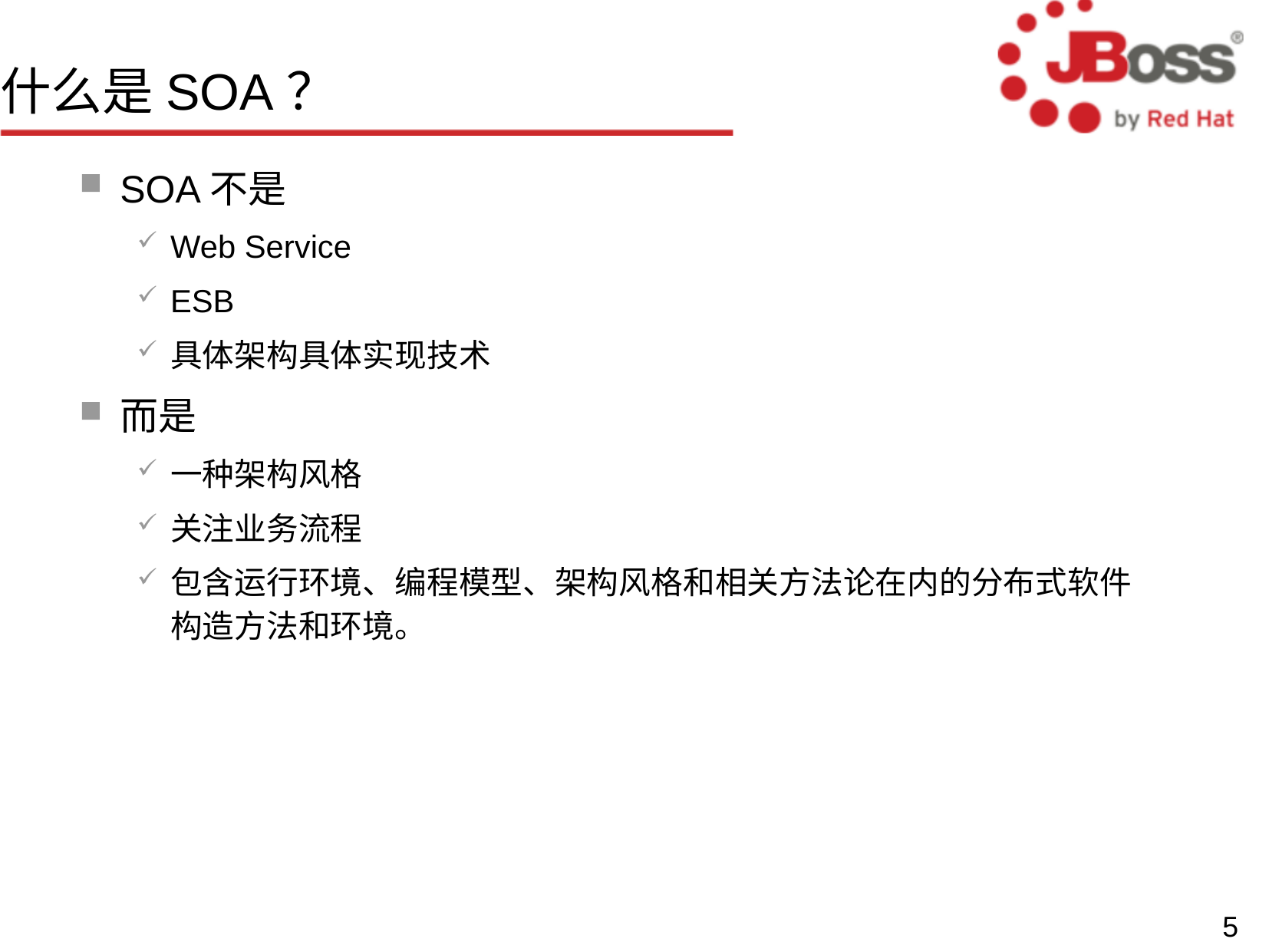

# 什么是SOA？
SOA不是
Web Service
ESB
具体架构具体实现技术
而是
一种架构风格
关注业务流程
包含运行环境、编程模型、架构风格和相关方法论在内的分布式软件构造方法和环境。